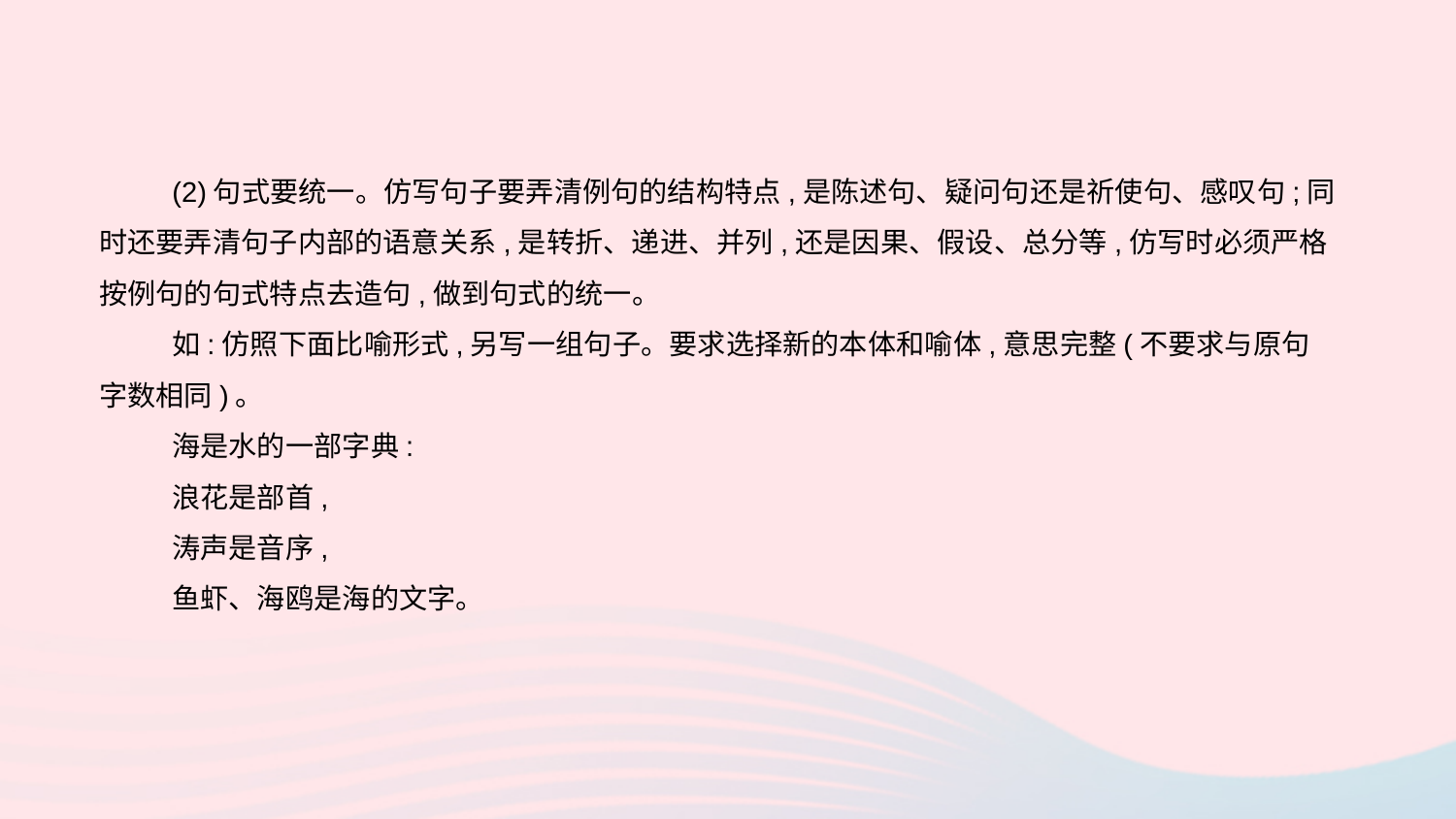

(2)句式要统一。仿写句子要弄清例句的结构特点,是陈述句、疑问句还是祈使句、感叹句;同时还要弄清句子内部的语意关系,是转折、递进、并列,还是因果、假设、总分等,仿写时必须严格按例句的句式特点去造句,做到句式的统一。
如:仿照下面比喻形式,另写一组句子。要求选择新的本体和喻体,意思完整(不要求与原句字数相同)。
海是水的一部字典:
浪花是部首,
涛声是音序,
鱼虾、海鸥是海的文字。